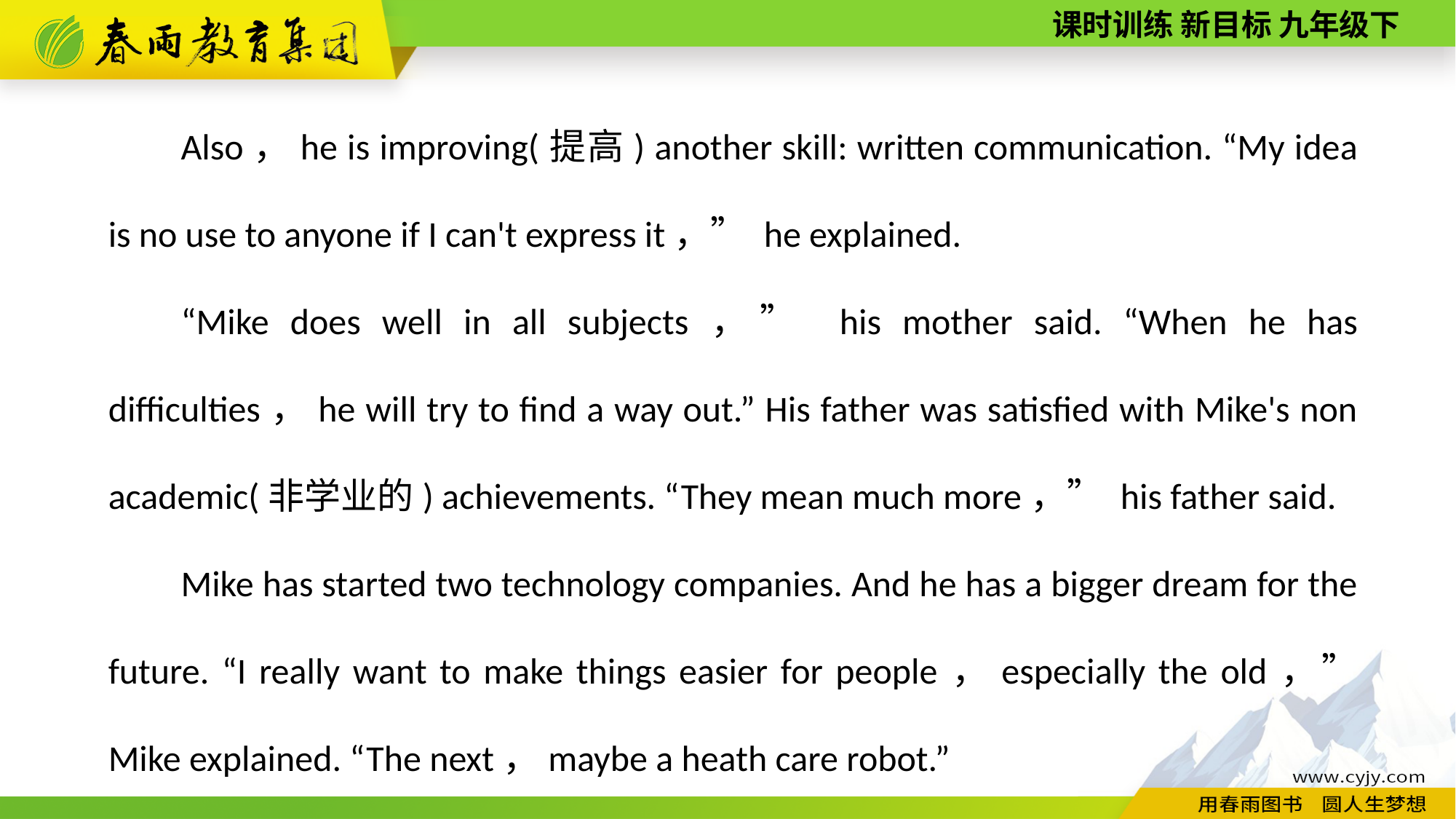

Also，he is improving(提高) another skill: written communication. “My idea is no use to anyone if I can't express it，” he explained.
“Mike does well in all subjects，” his mother said. “When he has difficulties，he will try to find a way out.” His father was satisfied with Mike's non­academic(非学业的) achievements. “They mean much more，” his father said.
Mike has started two technology companies. And he has a bigger dream for the future. “I really want to make things easier for people，especially the old，” Mike explained. “The next，maybe a heath care robot.”